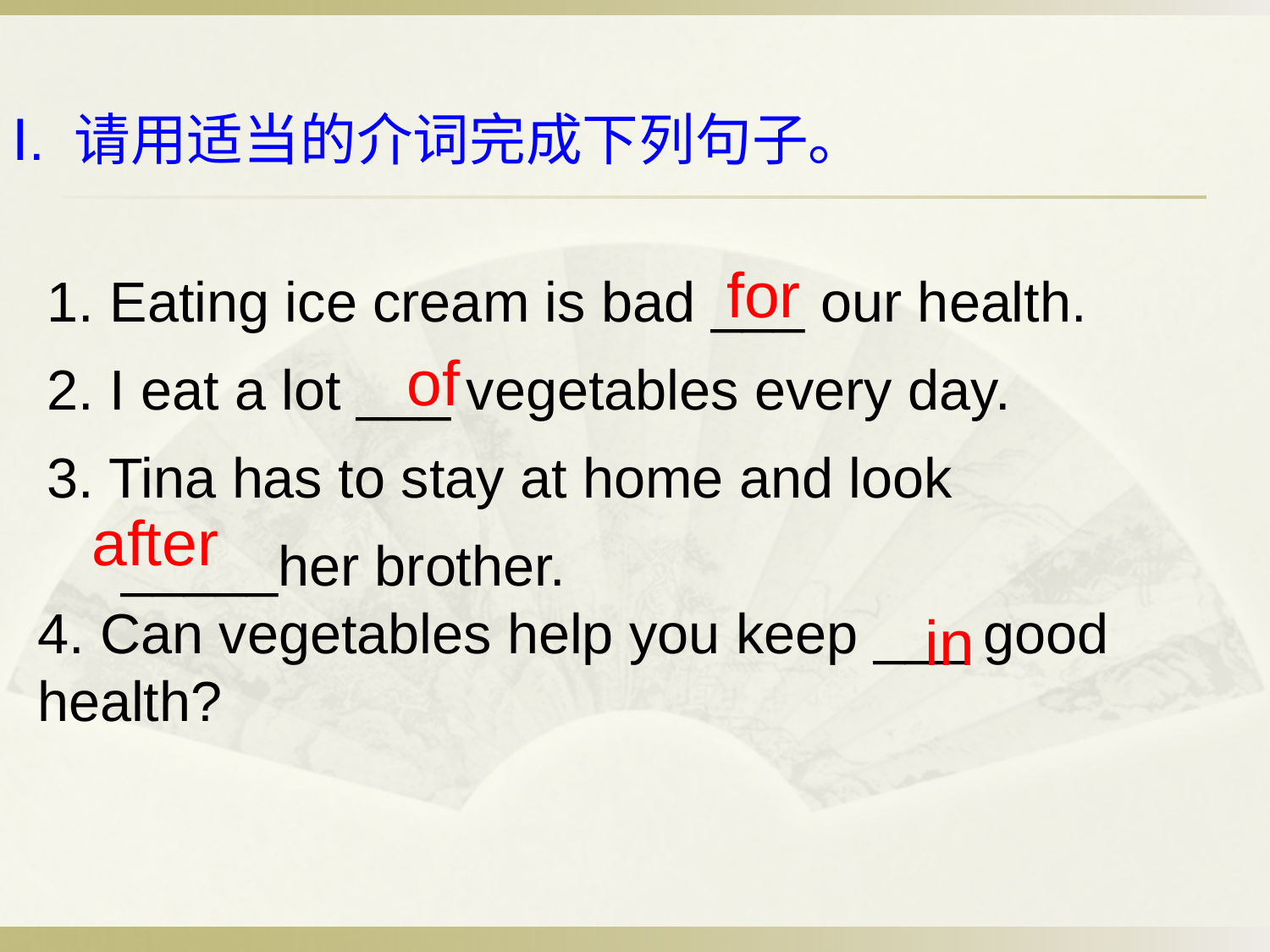

Ⅰ. 请用适当的介词完成下列句子。
1. Eating ice cream is bad ___ our health.
2. I eat a lot ___ vegetables every day.
3. Tina has to stay at home and look _____her brother.
for
 of
after
4. Can vegetables help you keep ___ good health?
in